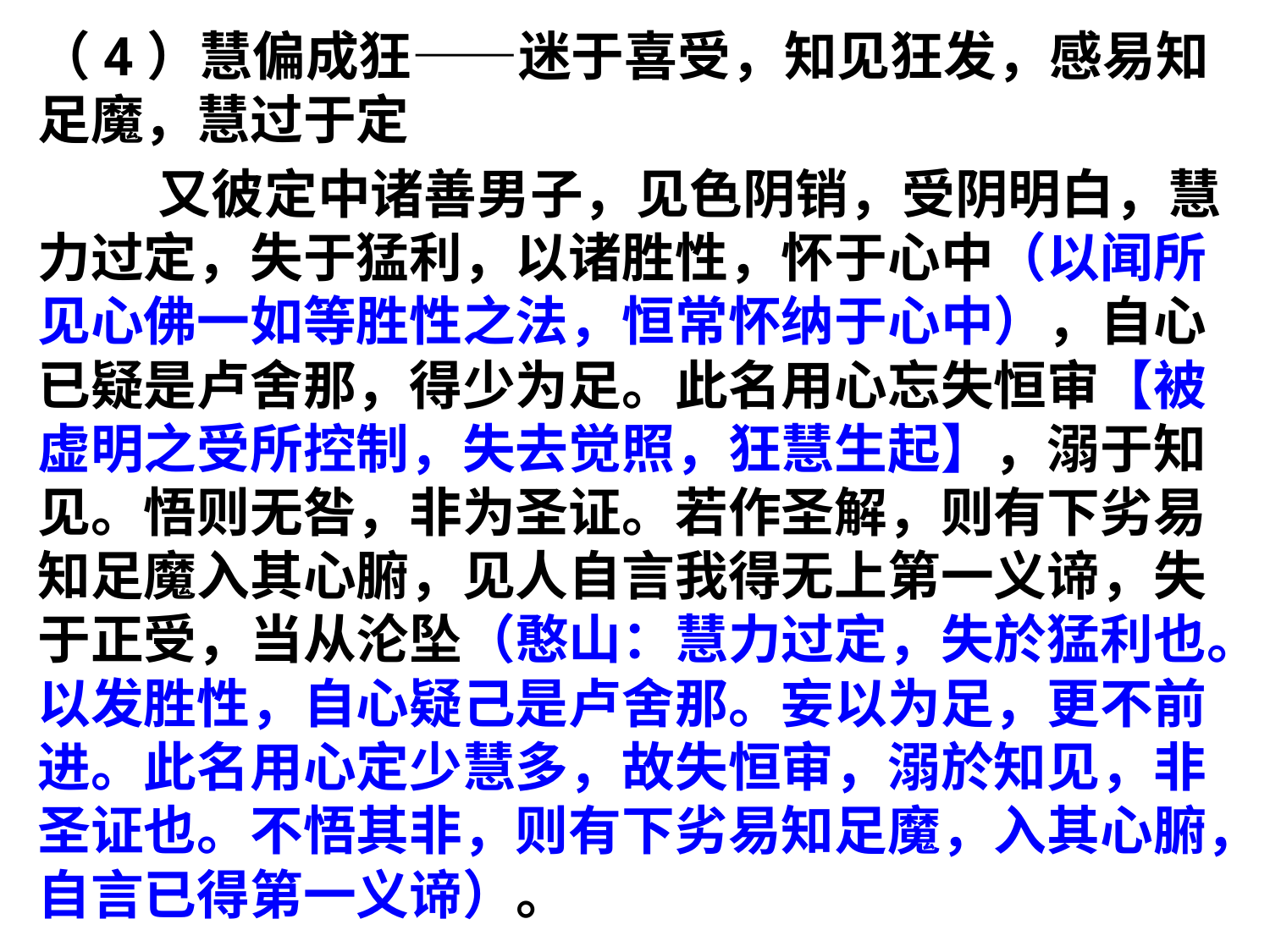

（4）慧偏成狂——迷于喜受，知见狂发，感易知足魔，慧过于定
         又彼定中诸善男子，见色阴销，受阴明白，慧力过定，失于猛利，以诸胜性，怀于心中（以闻所见心佛一如等胜性之法，恒常怀纳于心中），自心已疑是卢舍那，得少为足。此名用心忘失恒审【被虚明之受所控制，失去觉照，狂慧生起】，溺于知见。悟则无咎，非为圣证。若作圣解，则有下劣易知足魔入其心腑，见人自言我得无上第一义谛，失于正受，当从沦坠（憨山：慧力过定，失於猛利也。以发胜性，自心疑己是卢舍那。妄以为足，更不前进。此名用心定少慧多，故失恒审，溺於知见，非圣证也。不悟其非，则有下劣易知足魔，入其心腑，自言已得第一义谛）。